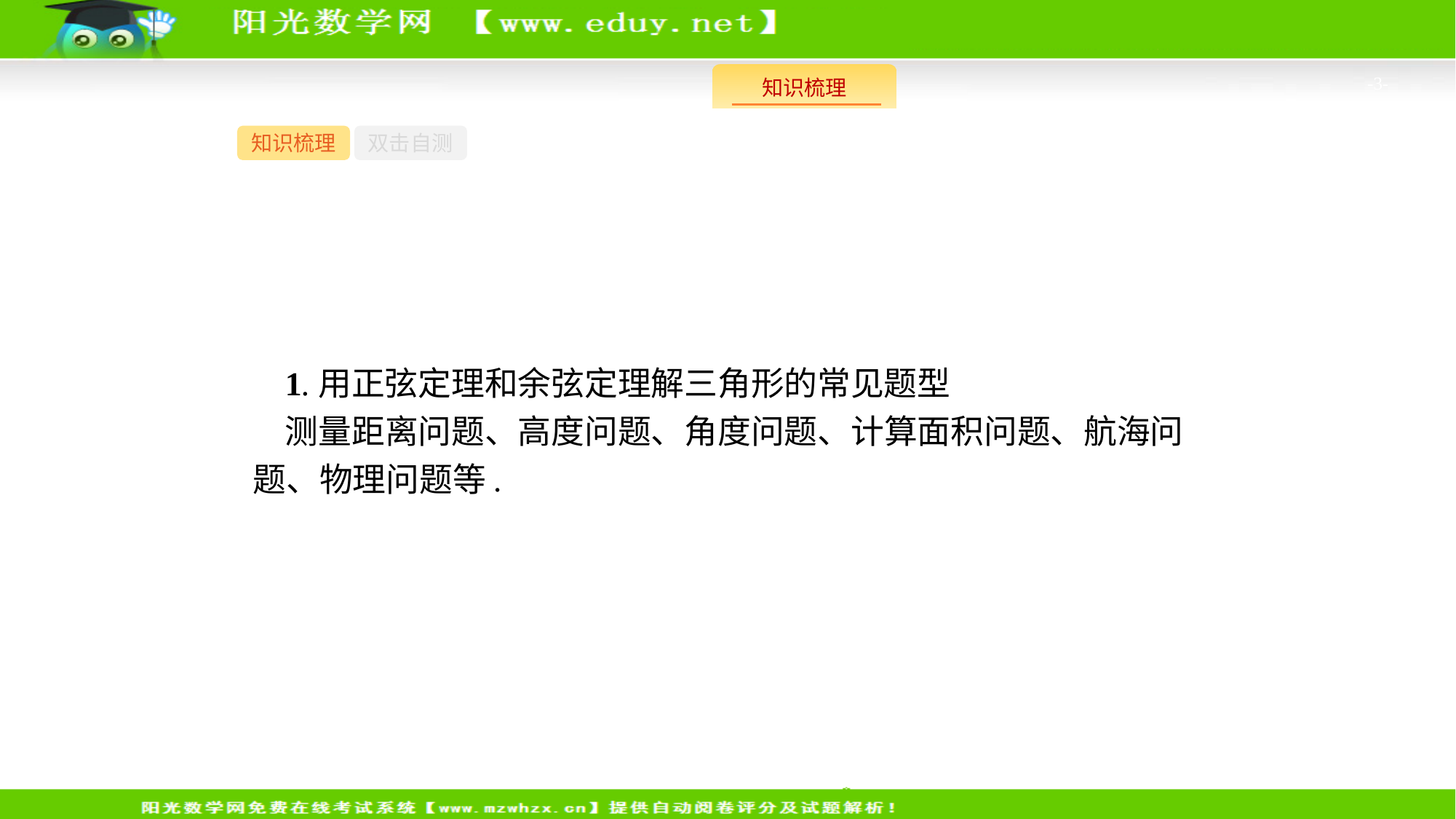

-3-
知识梳理
双击自测
1.用正弦定理和余弦定理解三角形的常见题型
测量距离问题、高度问题、角度问题、计算面积问题、航海问题、物理问题等.